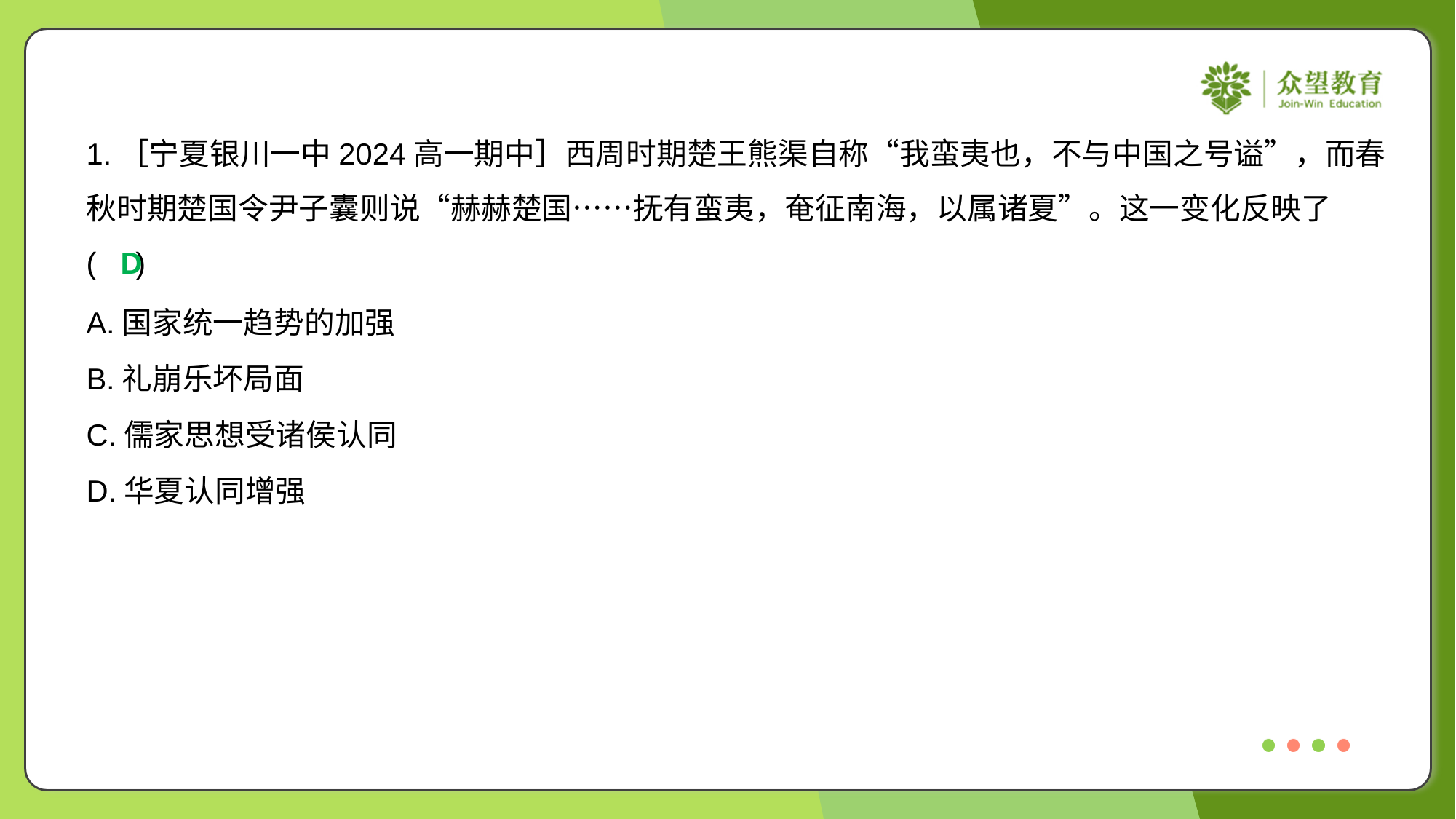

1.［宁夏银川一中2024高一期中］西周时期楚王熊渠自称“我蛮夷也，不与中国之号谥”，而春
秋时期楚国令尹子囊则说“赫赫楚国……抚有蛮夷，奄征南海，以属诸夏”。这一变化反映了
(     )
D
A.国家统一趋势的加强
B.礼崩乐坏局面
C.儒家思想受诸侯认同
D.华夏认同增强